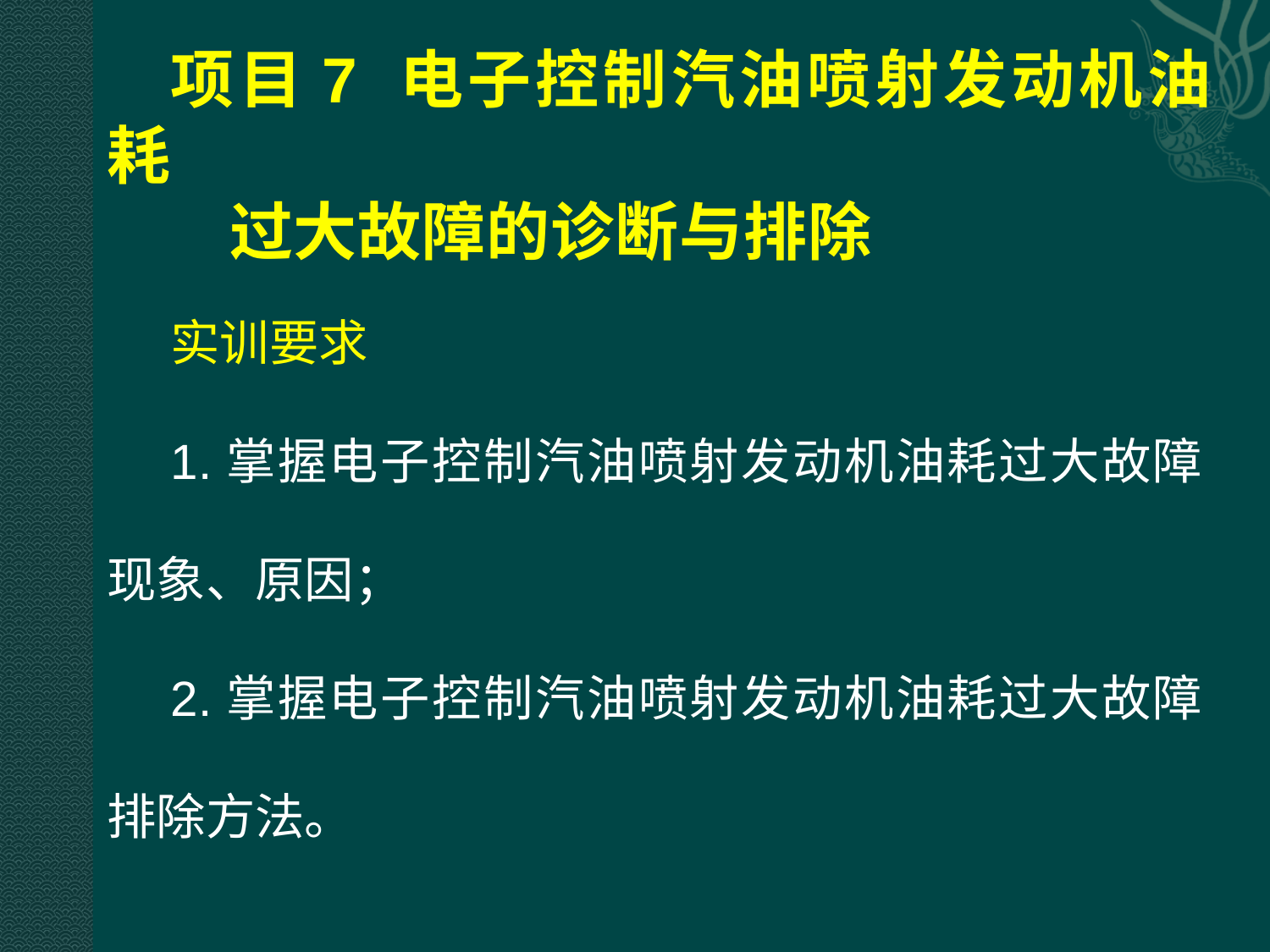

# 项目7 电子控制汽油喷射发动机油耗 过大故障的诊断与排除
实训要求
1.掌握电子控制汽油喷射发动机油耗过大故障现象、原因；
2.掌握电子控制汽油喷射发动机油耗过大故障排除方法。